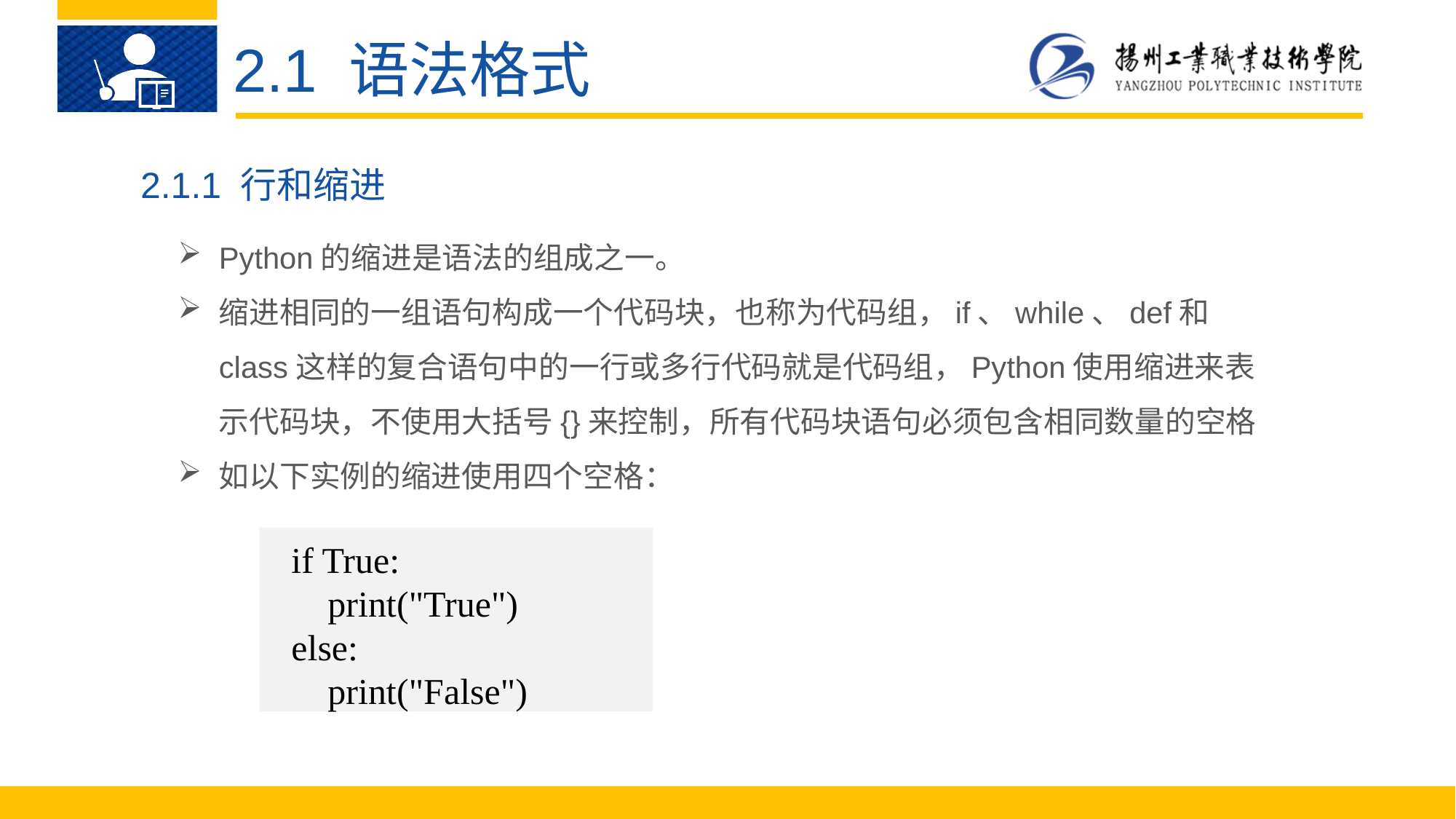

2.1 语法格式
2.1.1 行和缩进
Python的缩进是语法的组成之一。
缩进相同的一组语句构成一个代码块，也称为代码组，if、while、def和class这样的复合语句中的一行或多行代码就是代码组，Python使用缩进来表示代码块，不使用大括号{}来控制，所有代码块语句必须包含相同数量的空格
如以下实例的缩进使用四个空格：

if True:
    print("True")
else:
    print("False")